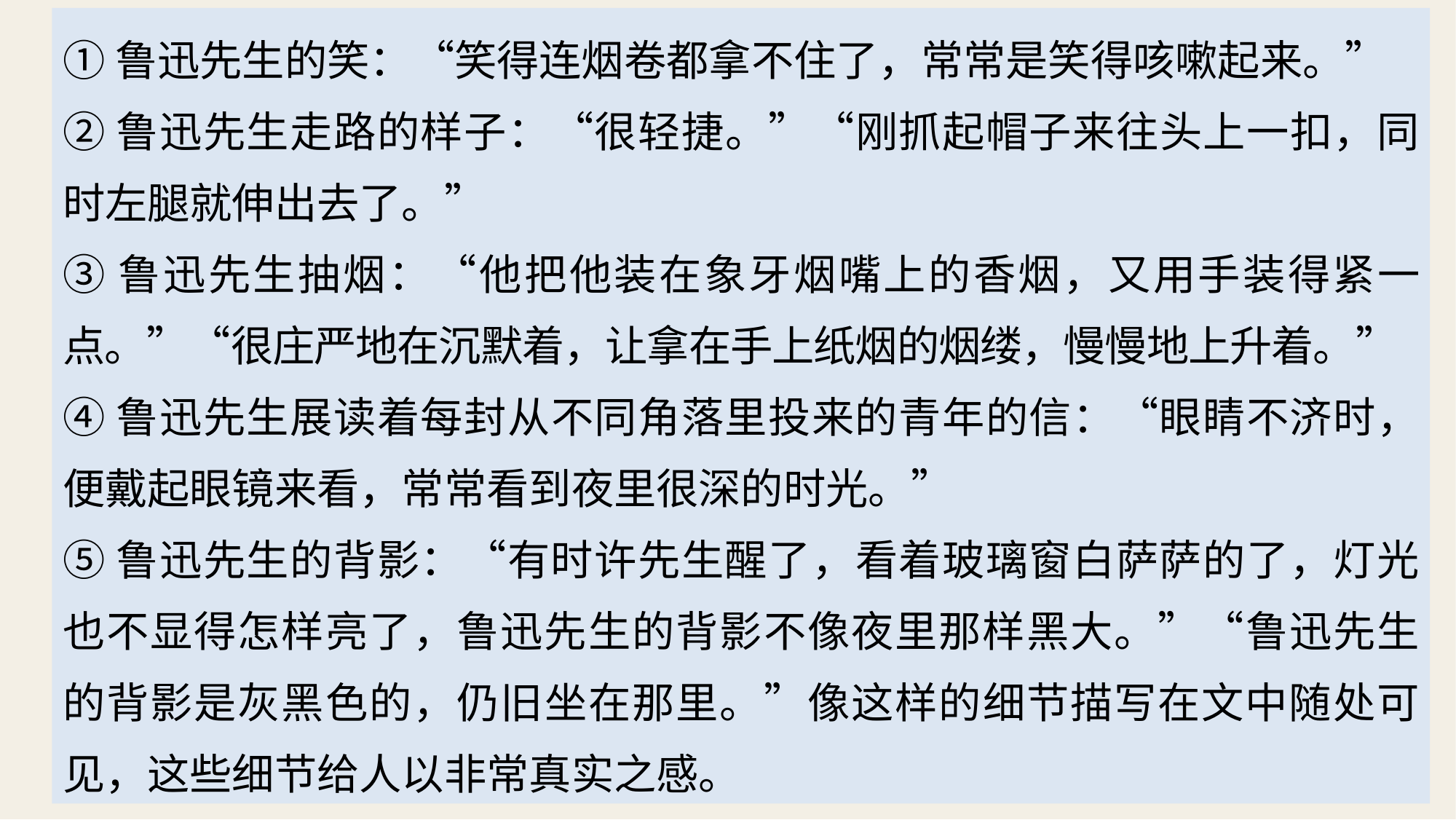

①鲁迅先生的笑：“笑得连烟卷都拿不住了，常常是笑得咳嗽起来。”
②鲁迅先生走路的样子：“很轻捷。”“刚抓起帽子来往头上一扣，同时左腿就伸出去了。”
③鲁迅先生抽烟：“他把他装在象牙烟嘴上的香烟，又用手装得紧一点。”“很庄严地在沉默着，让拿在手上纸烟的烟缕，慢慢地上升着。”
④鲁迅先生展读着每封从不同角落里投来的青年的信：“眼睛不济时，便戴起眼镜来看，常常看到夜里很深的时光。”
⑤鲁迅先生的背影：“有时许先生醒了，看着玻璃窗白萨萨的了，灯光也不显得怎样亮了，鲁迅先生的背影不像夜里那样黑大。”“鲁迅先生的背影是灰黑色的，仍旧坐在那里。”像这样的细节描写在文中随处可见，这些细节给人以非常真实之感。